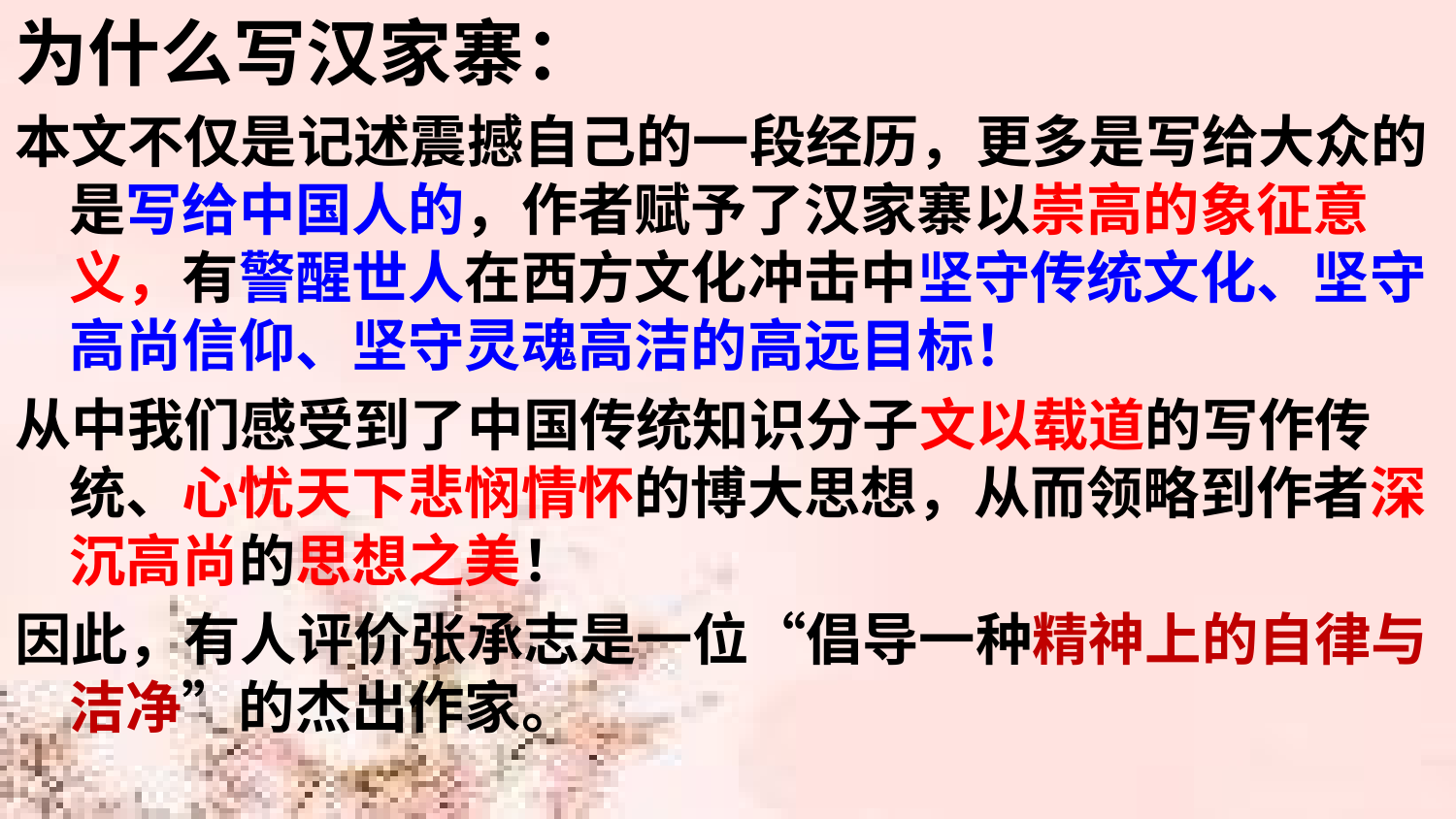

为什么写汉家寨：
本文不仅是记述震撼自己的一段经历，更多是写给大众的是写给中国人的，作者赋予了汉家寨以崇高的象征意义，有警醒世人在西方文化冲击中坚守传统文化、坚守高尚信仰、坚守灵魂高洁的高远目标！
从中我们感受到了中国传统知识分子文以载道的写作传统、心忧天下悲悯情怀的博大思想，从而领略到作者深沉高尚的思想之美！
因此，有人评价张承志是一位“倡导一种精神上的自律与洁净”的杰出作家。